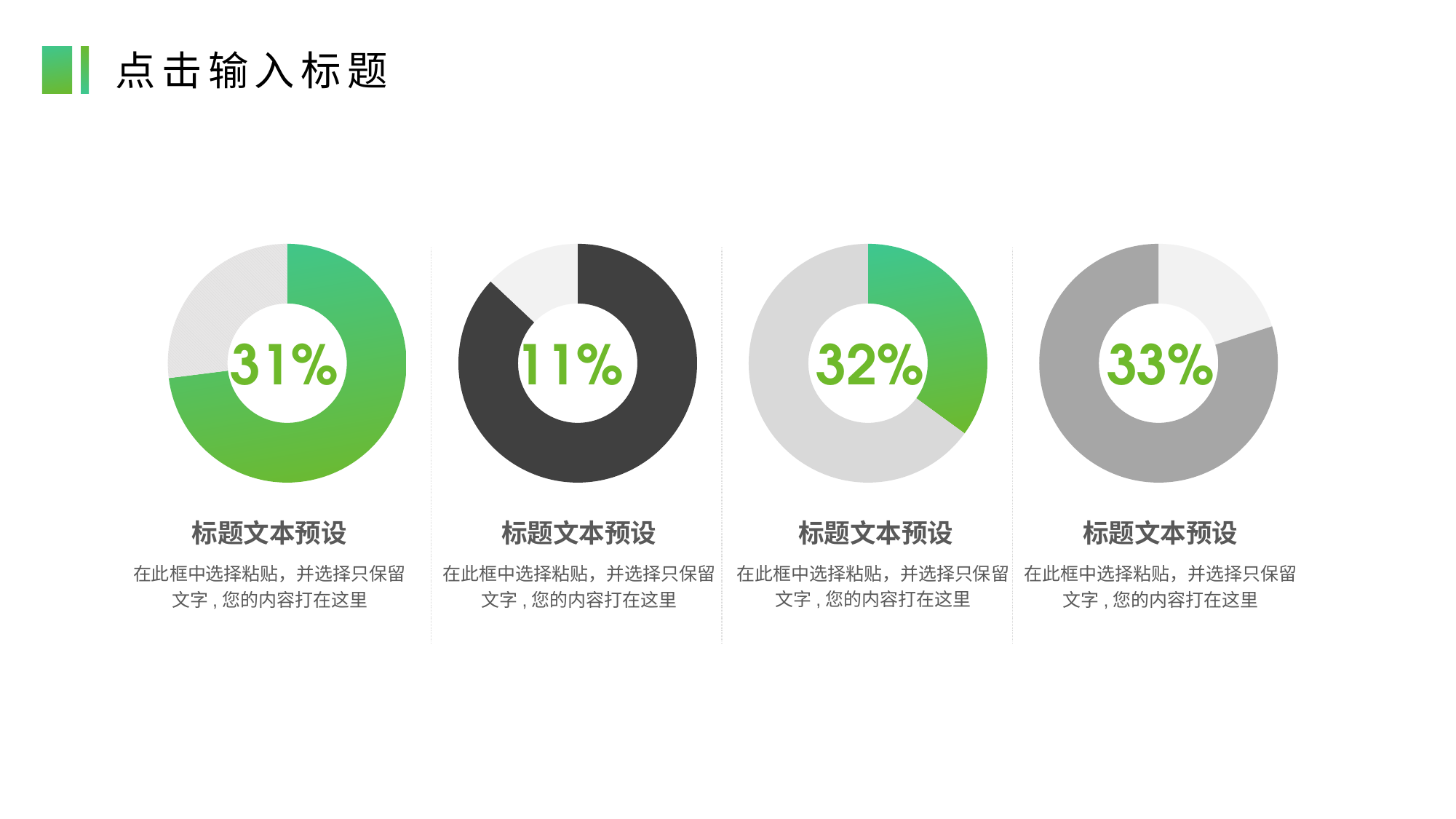

点击输入标题

### Chart

| Category | Column1 |
|---|---|
|  | 73.0 |
|  | 27.0 |

### Chart

| Category | Column1 |
|---|---|
|  | 87.0 |
|  | 13.0 |

### Chart

| Category | Column1 |
|---|---|
|  | 35.0 |
|  | 65.0 |

### Chart

| Category | Column1 |
|---|---|
|  | 20.0 |
|  | 80.0 |
31%
11%
32%
33%
73%
87%
35%
35%
标题文本预设
标题文本预设
标题文本预设
标题文本预设
在此框中选择粘贴，并选择只保留文字,您的内容打在这里
在此框中选择粘贴，并选择只保留文字,您的内容打在这里
在此框中选择粘贴，并选择只保留文字,您的内容打在这里
在此框中选择粘贴，并选择只保留文字,您的内容打在这里